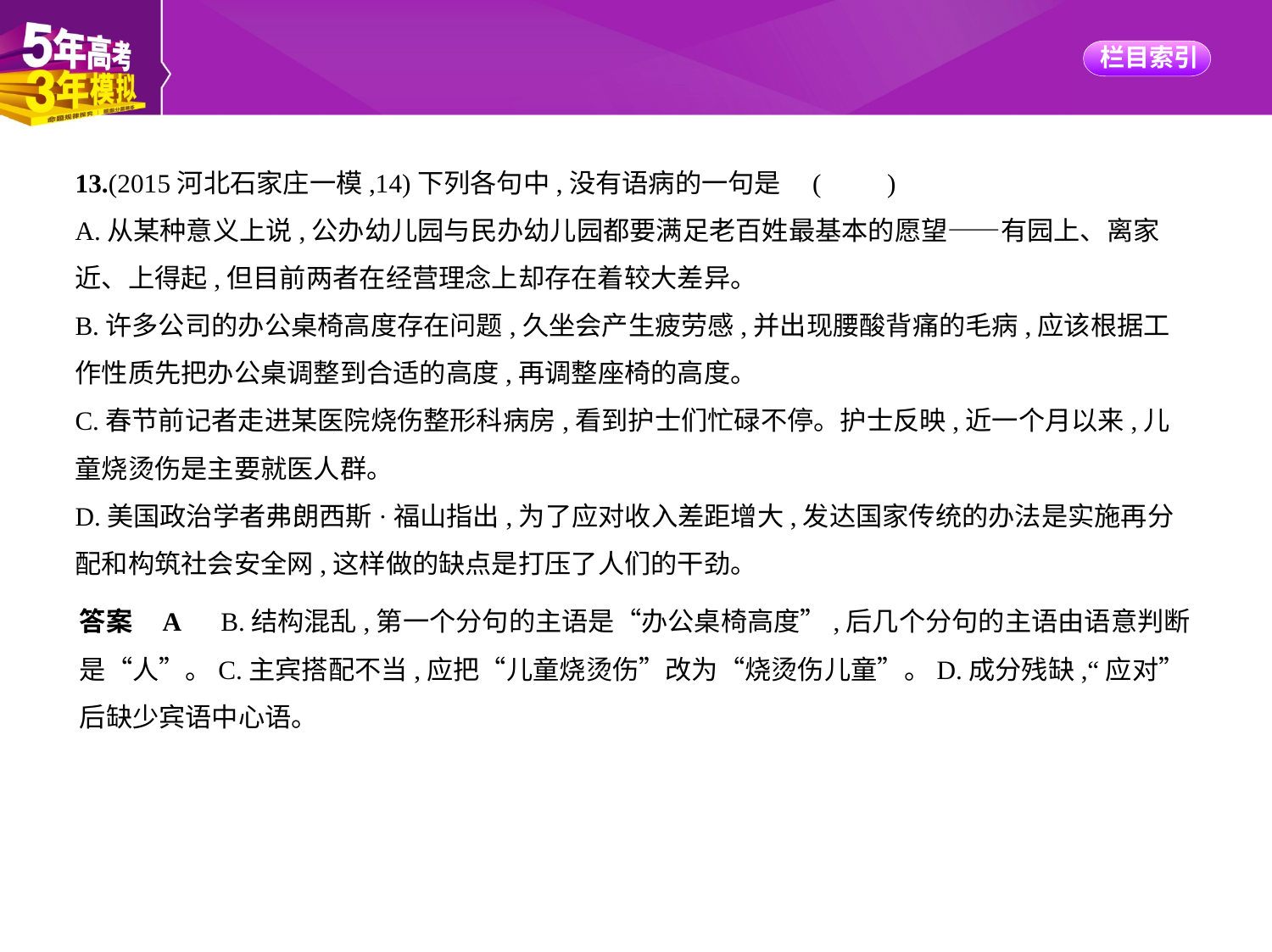

13.(2015河北石家庄一模,14)下列各句中,没有语病的一句是 (　　)
A.从某种意义上说,公办幼儿园与民办幼儿园都要满足老百姓最基本的愿望——有园上、离家
近、上得起,但目前两者在经营理念上却存在着较大差异。
B.许多公司的办公桌椅高度存在问题,久坐会产生疲劳感,并出现腰酸背痛的毛病,应该根据工
作性质先把办公桌调整到合适的高度,再调整座椅的高度。
C.春节前记者走进某医院烧伤整形科病房,看到护士们忙碌不停。护士反映,近一个月以来,儿
童烧烫伤是主要就医人群。
D.美国政治学者弗朗西斯·福山指出,为了应对收入差距增大,发达国家传统的办法是实施再分
配和构筑社会安全网,这样做的缺点是打压了人们的干劲。
答案    A　B.结构混乱,第一个分句的主语是“办公桌椅高度”,后几个分句的主语由语意判断
是“人”。C.主宾搭配不当,应把“儿童烧烫伤”改为“烧烫伤儿童”。D.成分残缺,“应对”
后缺少宾语中心语。